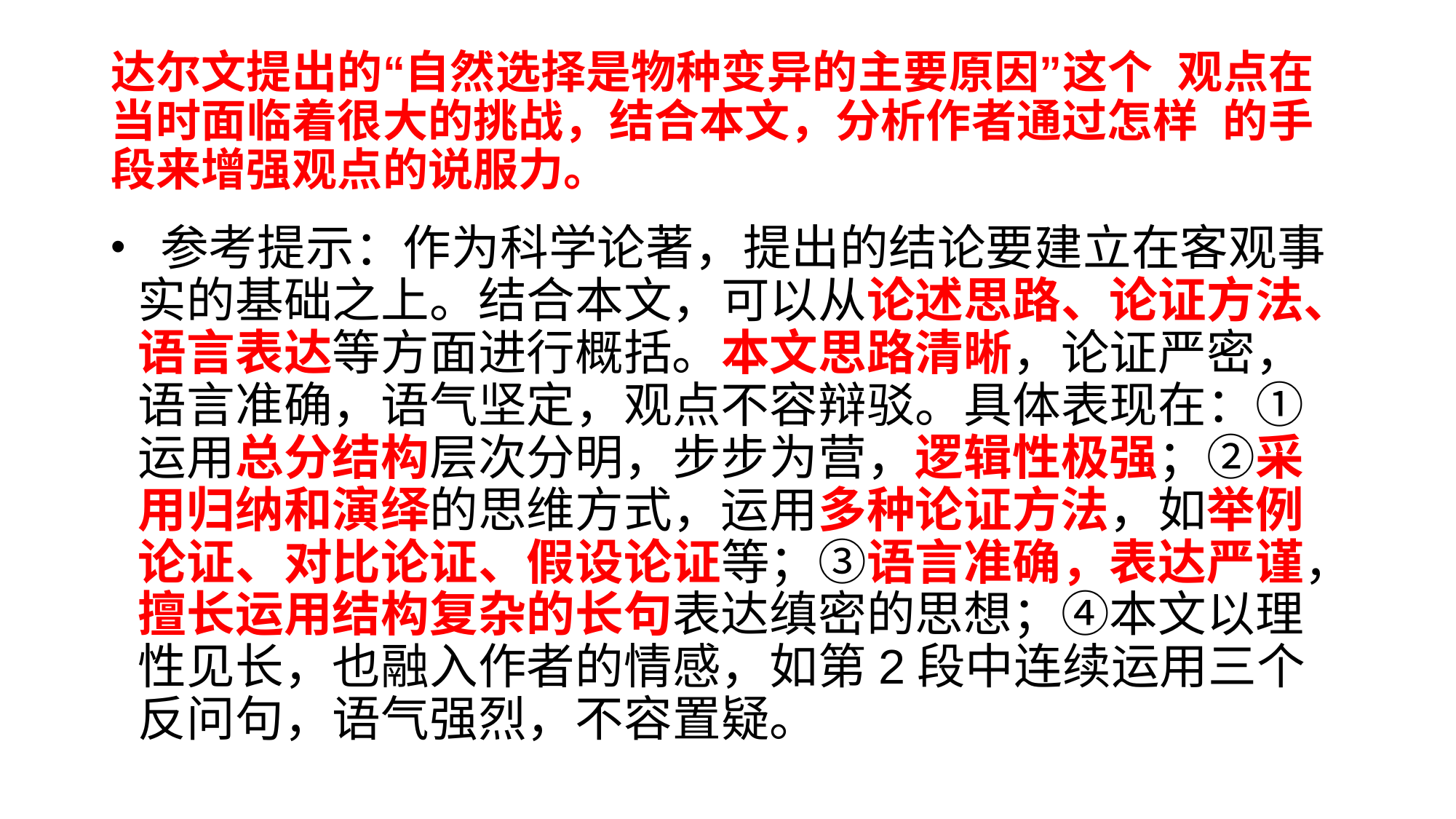

# 达尔文提出的“自然选择是物种变异的主要原因”这个  观点在当时面临着很大的挑战，结合本文，分析作者通过怎样  的手段来增强观点的说服力。
 参考提示：作为科学论著，提出的结论要建立在客观事实的基础之上。结合本文，可以从论述思路、论证方法、语言表达等方面进行概括。本文思路清晰，论证严密，语言准确，语气坚定，观点不容辩驳。具体表现在：①运用总分结构层次分明，步步为营，逻辑性极强；②采用归纳和演绎的思维方式，运用多种论证方法，如举例论证、对比论证、假设论证等；③语言准确，表达严谨，擅长运用结构复杂的长句表达缜密的思想；④本文以理  性见长，也融入作者的情感，如第2段中连续运用三个反问句，语气强烈，不容置疑。